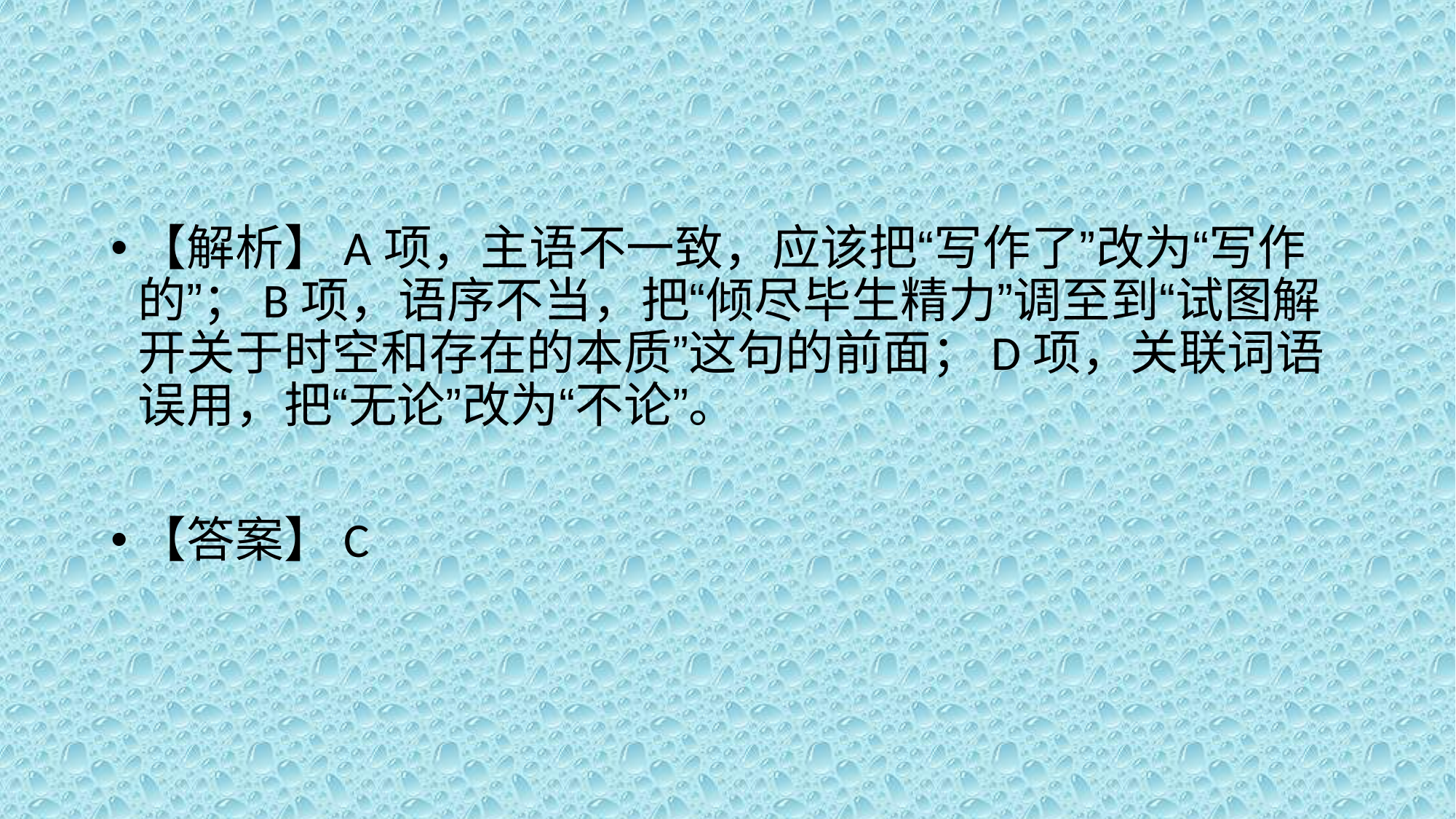

#
【解析】A项，主语不一致，应该把“写作了”改为“写作的”；B项，语序不当，把“倾尽毕生精力”调至到“试图解开关于时空和存在的本质”这句的前面；D项，关联词语误用，把“无论”改为“不论”。

【答案】C